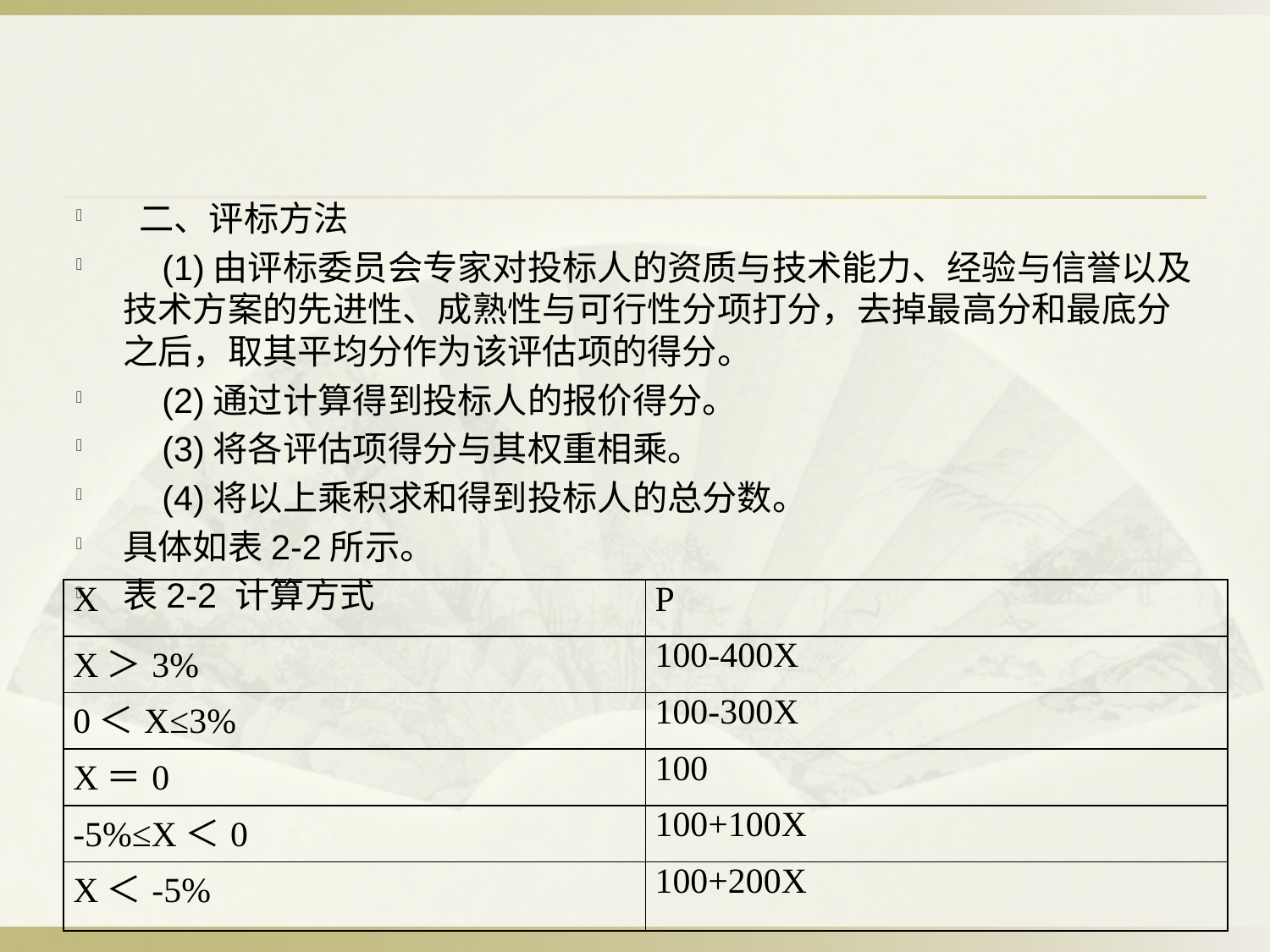

#
 二、评标方法
    (1)由评标委员会专家对投标人的资质与技术能力、经验与信誉以及技术方案的先进性、成熟性与可行性分项打分，去掉最高分和最底分之后，取其平均分作为该评估项的得分。
    (2)通过计算得到投标人的报价得分。
    (3)将各评估项得分与其权重相乘。
    (4)将以上乘积求和得到投标人的总分数。
具体如表2-2所示。
表2-2 计算方式
| X | P |
| --- | --- |
| X＞3% | 100-400X |
| 0＜X≤3% | 100-300X |
| X＝0 | 100 |
| -5%≤X＜0 | 100+100X |
| X＜-5% | 100+200X |